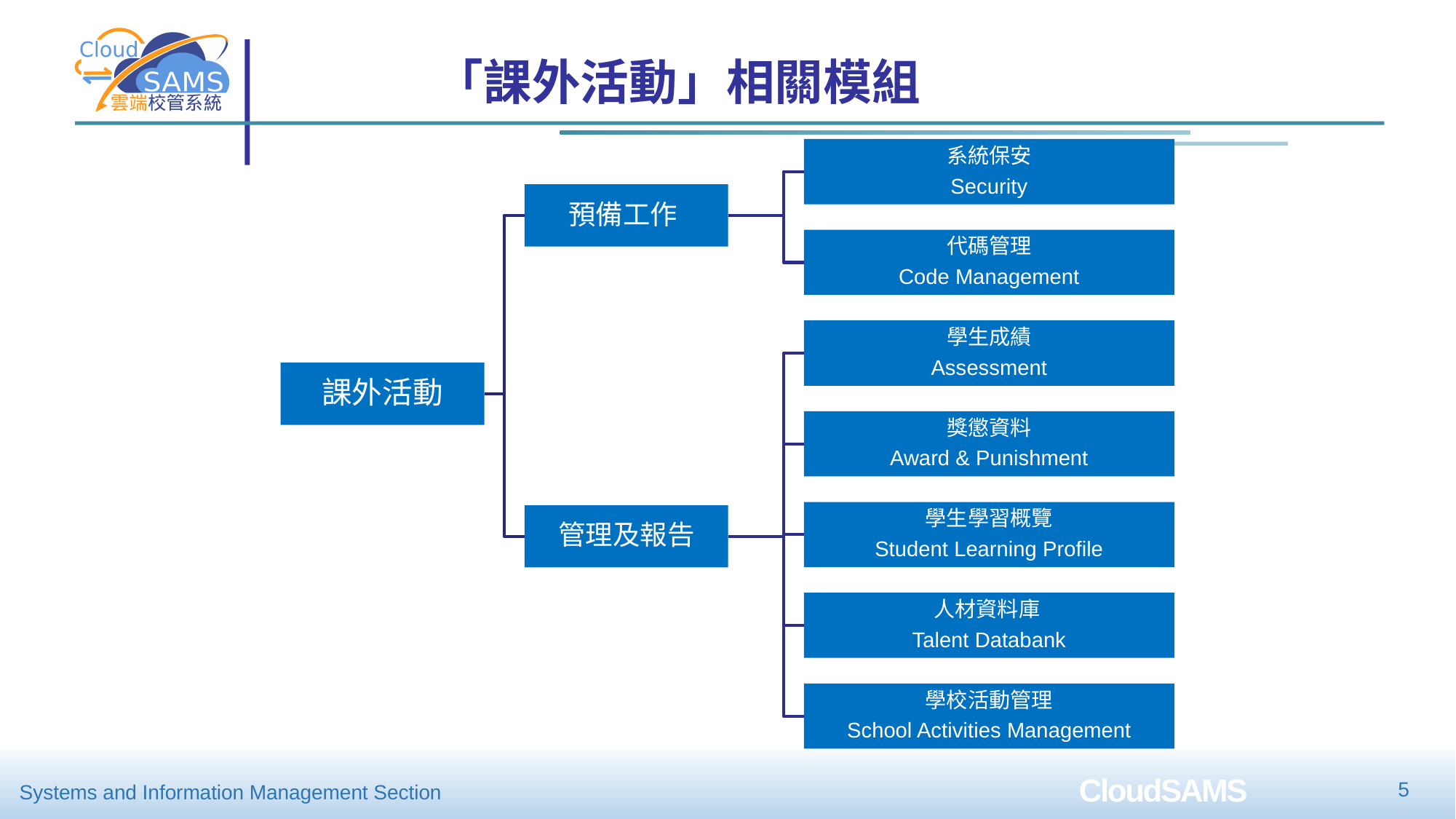

「課外活動」相關模組
課外活動
預備工作
系統保安
Security
代碼管理
Code Management
管理及報告
學生成績
Assessment
獎懲資料
Award & Punishment
學生學習概覽
Student Learning Profile
人材資料庫
Talent Databank
學校活動管理
School Activities Management
5